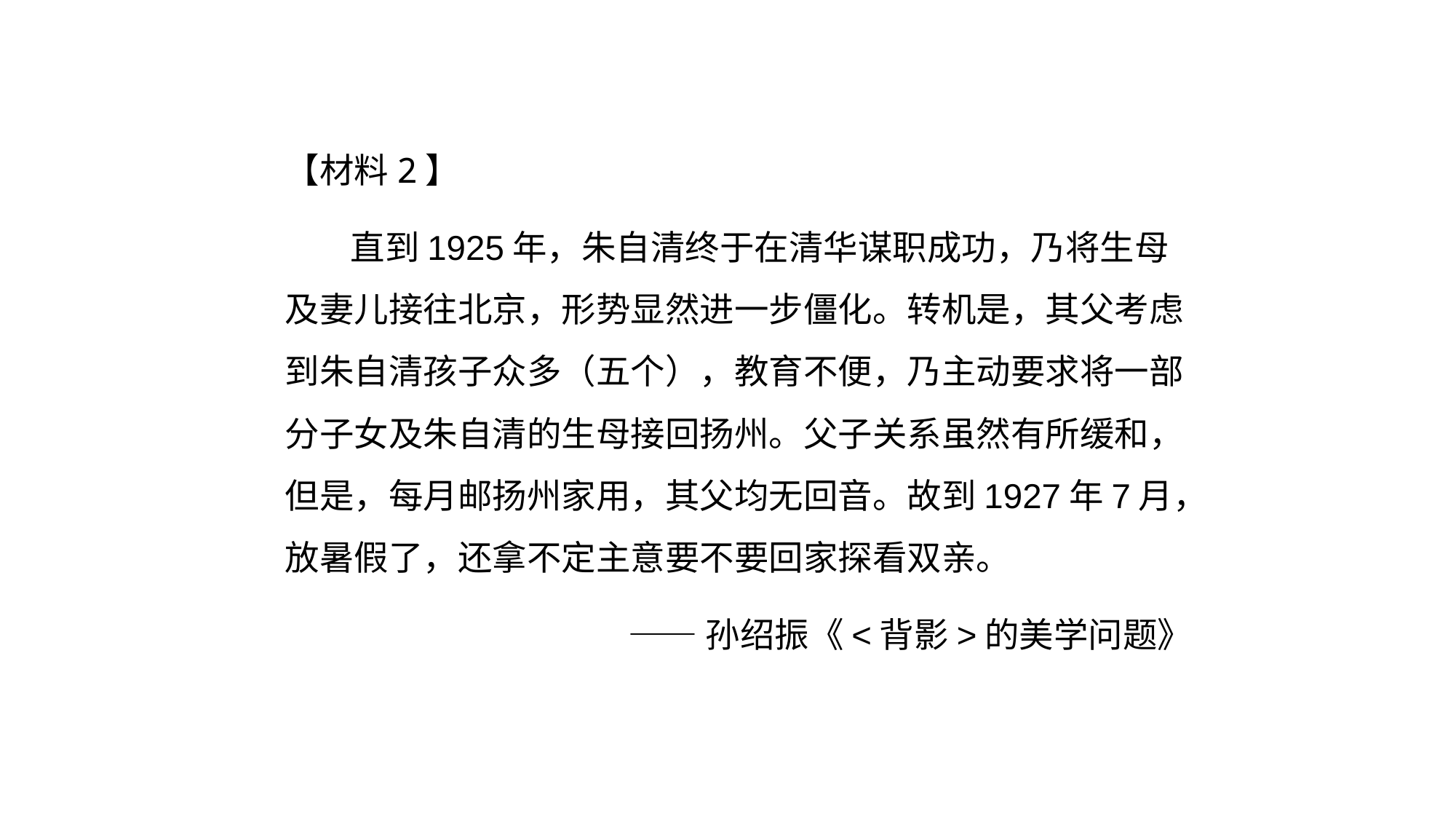

【材料2】
直到1925年，朱自清终于在清华谋职成功，乃将生母及妻儿接往北京，形势显然进一步僵化。转机是，其父考虑到朱自清孩子众多（五个），教育不便，乃主动要求将一部分子女及朱自清的生母接回扬州。父子关系虽然有所缓和，但是，每月邮扬州家用，其父均无回音。故到1927年7月，放暑假了，还拿不定主意要不要回家探看双亲。
——孙绍振《<背影>的美学问题》